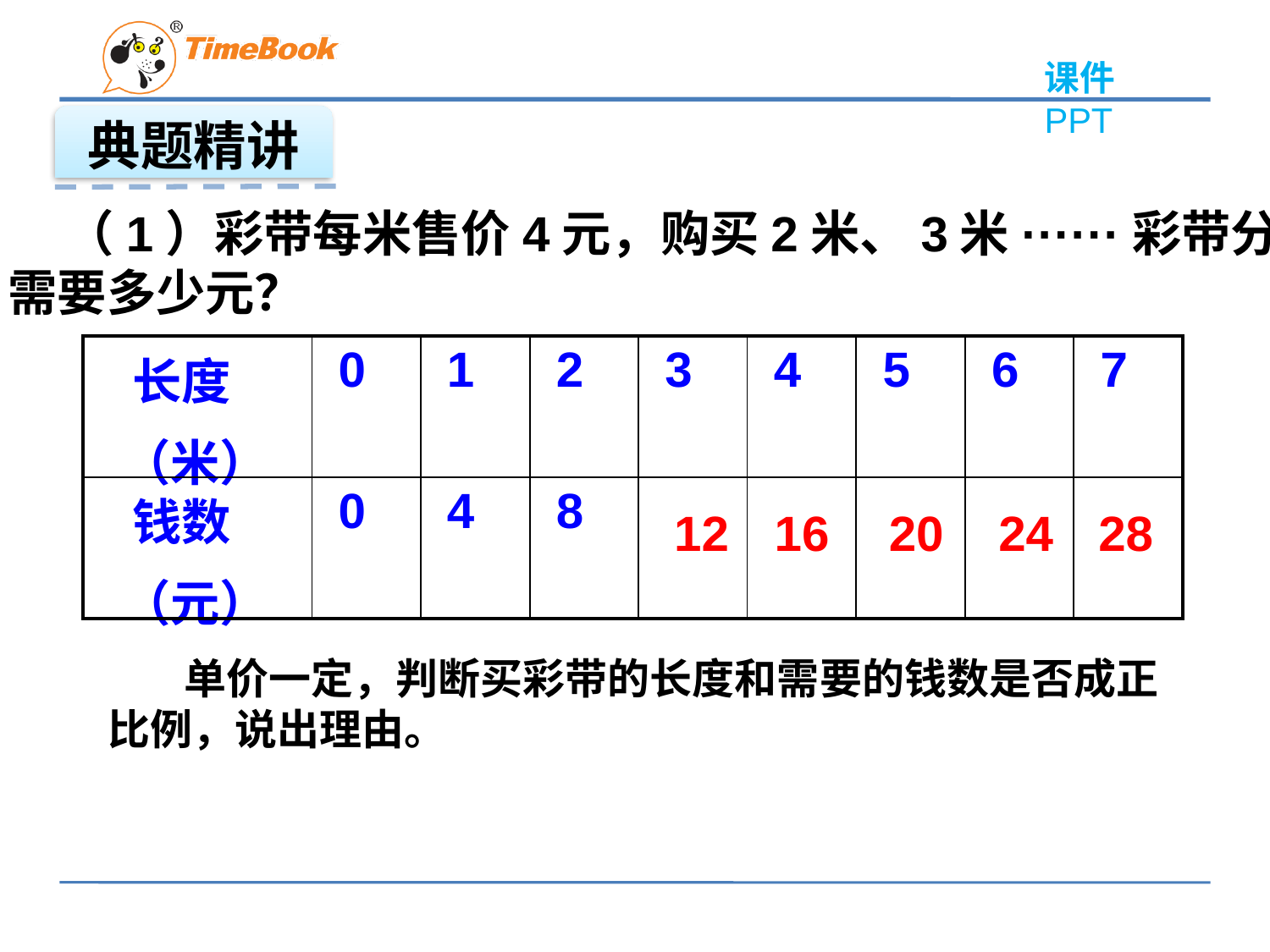

典题精讲
    （1）彩带每米售价4元，购买2米、3米······彩带分别
需要多少元？
| 长度 （米） | 0 | 1 | 2 | 3 | 4 | 5 | 6 | 7 |
| --- | --- | --- | --- | --- | --- | --- | --- | --- |
| 钱数 （元） | 0 | 4 | 8 |  |  |  |  |  |
12
16
20
24
28
       单价一定，判断买彩带的长度和需要的钱数是否成正
比例，说出理由。